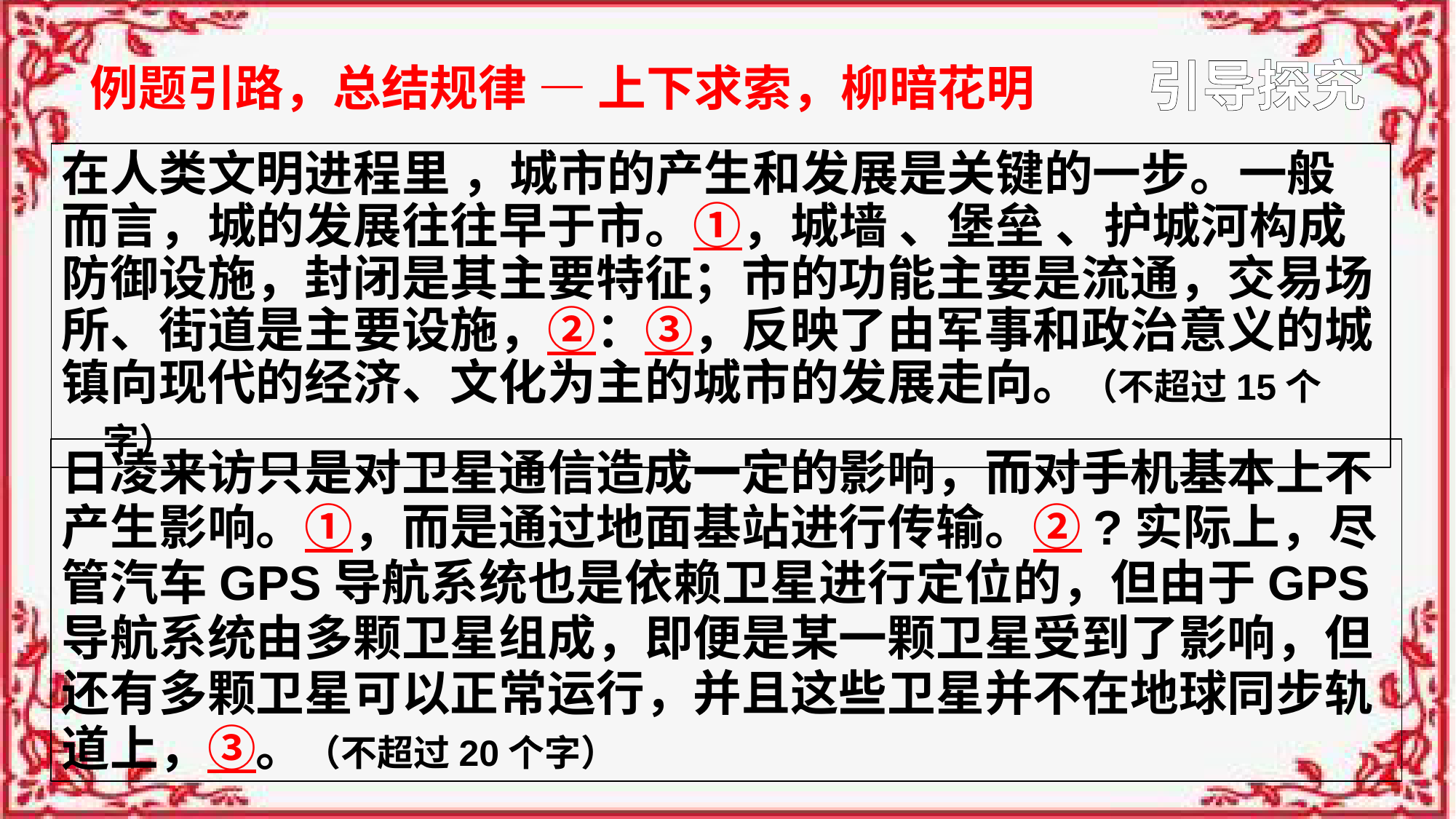

引导探究
例题引路，总结规律 — 上下求索，柳暗花明
在人类文明进程里 ，城市的产生和发展是关键的一步。一般
而言，城的发展往往早于市。①，城墙 、堡垒 、护城河构成
防御设施，封闭是其主要特征；市的功能主要是流通，交易场
所、街道是主要设施，②：③，反映了由军事和政治意义的城
镇向现代的经济、文化为主的城市的发展走向。（不超过15个字）
日凌来访只是对卫星通信造成一定的影响，而对手机基本上不产生影响。①，而是通过地面基站进行传输。②?实际上，尽管汽车GPS导航系统也是依赖卫星进行定位的，但由于GPS导航系统由多颗卫星组成，即便是某一颗卫星受到了影响，但还有多颗卫星可以正常运行，并且这些卫星并不在地球同步轨道上，③。（不超过20个字）